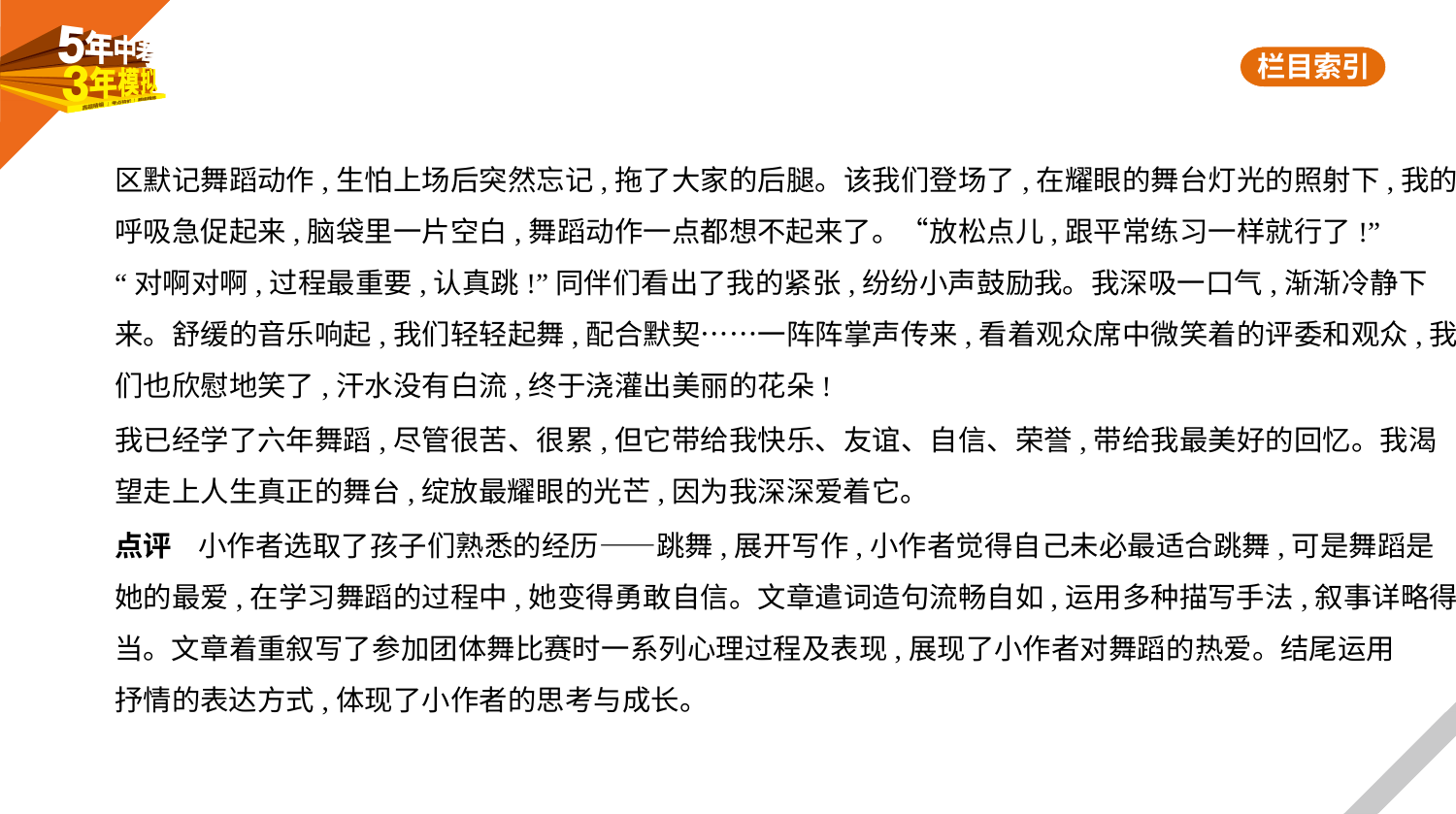

区默记舞蹈动作,生怕上场后突然忘记,拖了大家的后腿。该我们登场了,在耀眼的舞台灯光的照射下,我的
呼吸急促起来,脑袋里一片空白,舞蹈动作一点都想不起来了。“放松点儿,跟平常练习一样就行了!”
“对啊对啊,过程最重要,认真跳!”同伴们看出了我的紧张,纷纷小声鼓励我。我深吸一口气,渐渐冷静下
来。舒缓的音乐响起,我们轻轻起舞,配合默契……一阵阵掌声传来,看着观众席中微笑着的评委和观众,我
们也欣慰地笑了,汗水没有白流,终于浇灌出美丽的花朵!
我已经学了六年舞蹈,尽管很苦、很累,但它带给我快乐、友谊、自信、荣誉,带给我最美好的回忆。我渴
望走上人生真正的舞台,绽放最耀眼的光芒,因为我深深爱着它。
点评    小作者选取了孩子们熟悉的经历——跳舞,展开写作,小作者觉得自己未必最适合跳舞,可是舞蹈是
她的最爱,在学习舞蹈的过程中,她变得勇敢自信。文章遣词造句流畅自如,运用多种描写手法,叙事详略得
当。文章着重叙写了参加团体舞比赛时一系列心理过程及表现,展现了小作者对舞蹈的热爱。结尾运用
抒情的表达方式,体现了小作者的思考与成长。